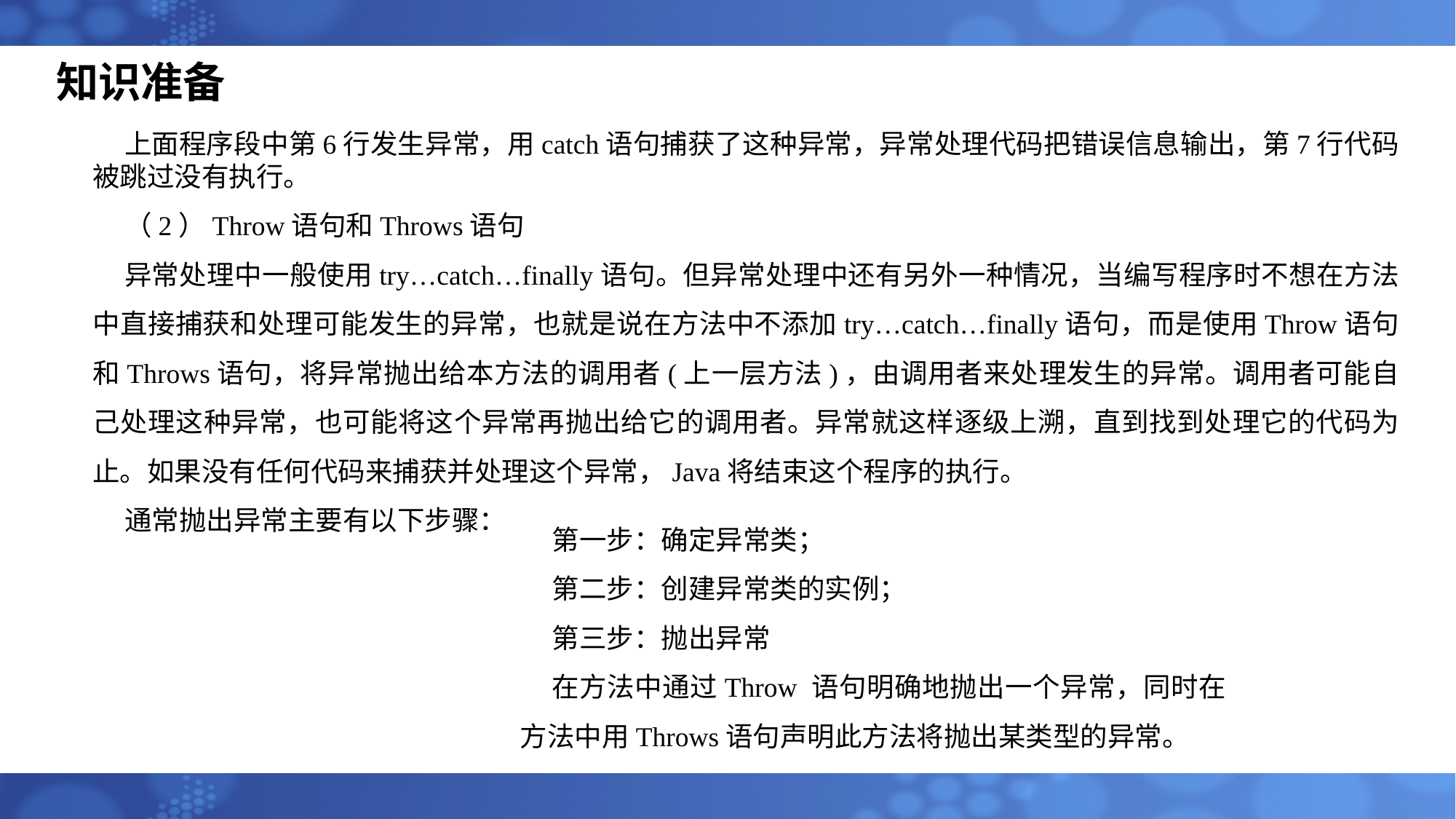

知识准备
上面程序段中第6行发生异常，用catch语句捕获了这种异常，异常处理代码把错误信息输出，第7行代码被跳过没有执行。
（2）Throw语句和Throws语句
异常处理中一般使用try…catch…finally语句。但异常处理中还有另外一种情况，当编写程序时不想在方法中直接捕获和处理可能发生的异常，也就是说在方法中不添加try…catch…finally语句，而是使用Throw语句和Throws语句，将异常抛出给本方法的调用者(上一层方法)，由调用者来处理发生的异常。调用者可能自己处理这种异常，也可能将这个异常再抛出给它的调用者。异常就这样逐级上溯，直到找到处理它的代码为止。如果没有任何代码来捕获并处理这个异常，Java将结束这个程序的执行。
通常抛出异常主要有以下步骤：
第一步：确定异常类；
第二步：创建异常类的实例；
第三步：抛出异常
在方法中通过Throw 语句明确地抛出一个异常，同时在方法中用Throws语句声明此方法将抛出某类型的异常。